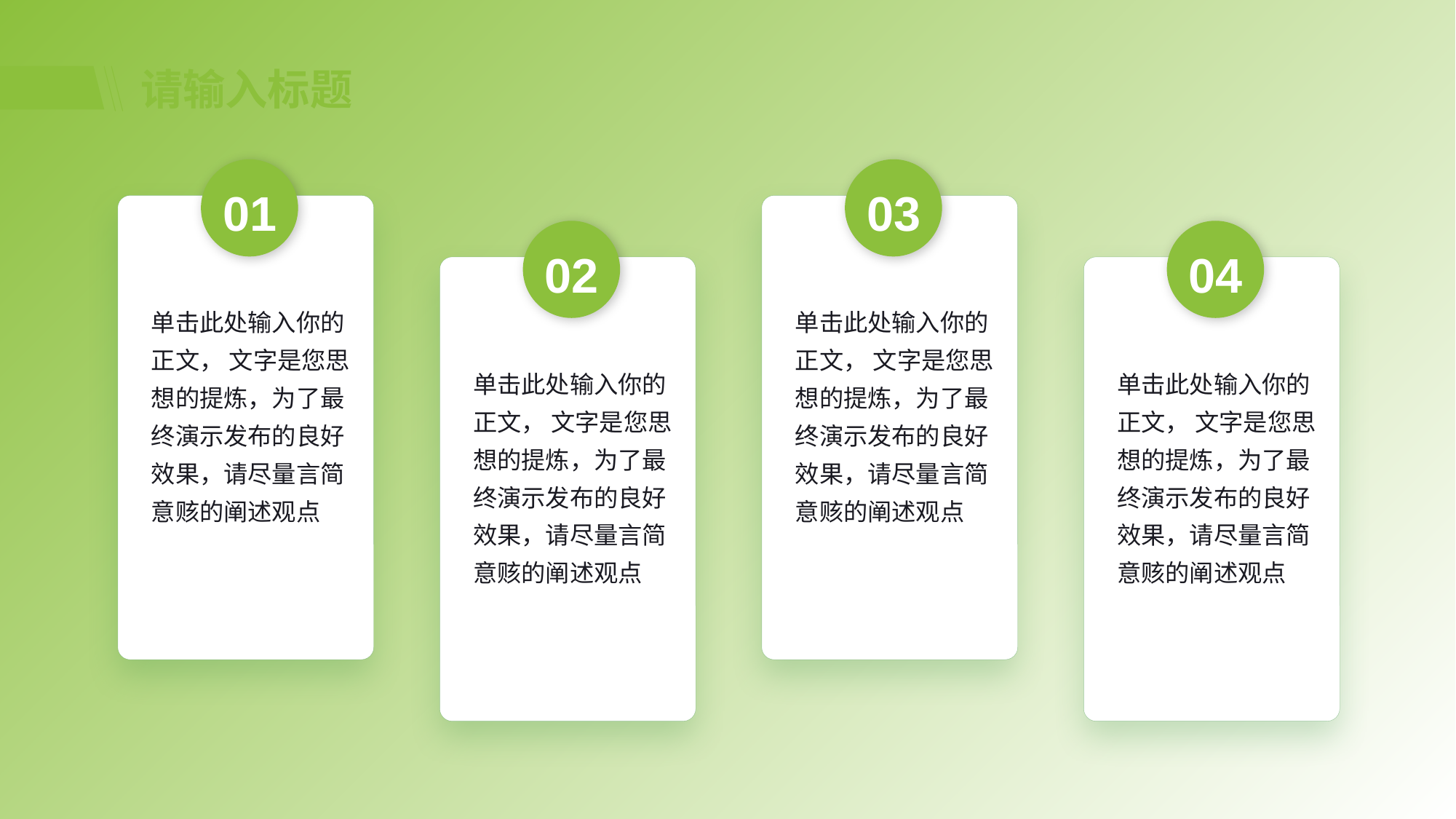

# 请输入标题

01

单击输入你的正文，文字是您思想的提炼，为了最终演示发布的良好效果，请尽量言简意赅的阐述观点；根据需要可酌情增减文字。
单击此处输入你的正文， 文字是您思想的提炼，为了最终演示发布的良好效果，请尽量言简意赅的阐述观点

03

单击输入你的正文，文字是您思想的提炼，为了最终演示发布的良好效果，请尽量言简意赅的阐述观点；根据需要可酌情增减文字。
单击此处输入你的正文， 文字是您思想的提炼，为了最终演示发布的良好效果，请尽量言简意赅的阐述观点

02

单击输入你的正文，文字是您思想的提炼，为了最终演示发布的良好效果，请尽量言简意赅的阐述观点；根据需要可酌情增减文字。
单击此处输入你的正文， 文字是您思想的提炼，为了最终演示发布的良好效果，请尽量言简意赅的阐述观点

04

单击输入你的正文，文字是您思想的提炼，为了最终演示发布的良好效果，请尽量言简意赅的阐述观点；根据需要可酌情增减文字。
单击此处输入你的正文， 文字是您思想的提炼，为了最终演示发布的良好效果，请尽量言简意赅的阐述观点